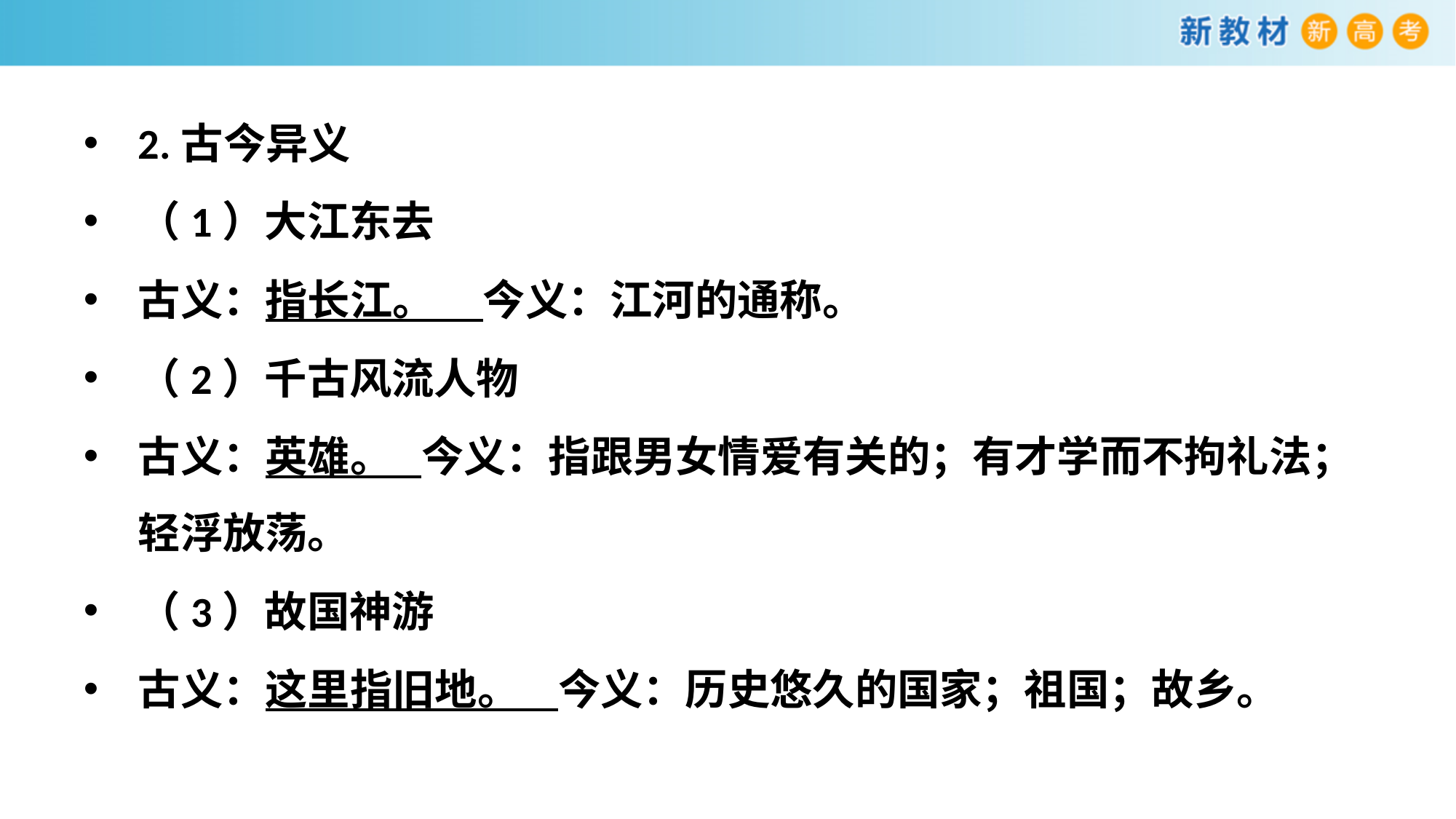

2.古今异义
（1）大江东去
古义：指长江。     今义：江河的通称。
（2）千古风流人物
古义：英雄。   今义：指跟男女情爱有关的；有才学而不拘礼法；轻浮放荡。
（3）故国神游
古义：这里指旧地。    今义：历史悠久的国家；祖国；故乡。